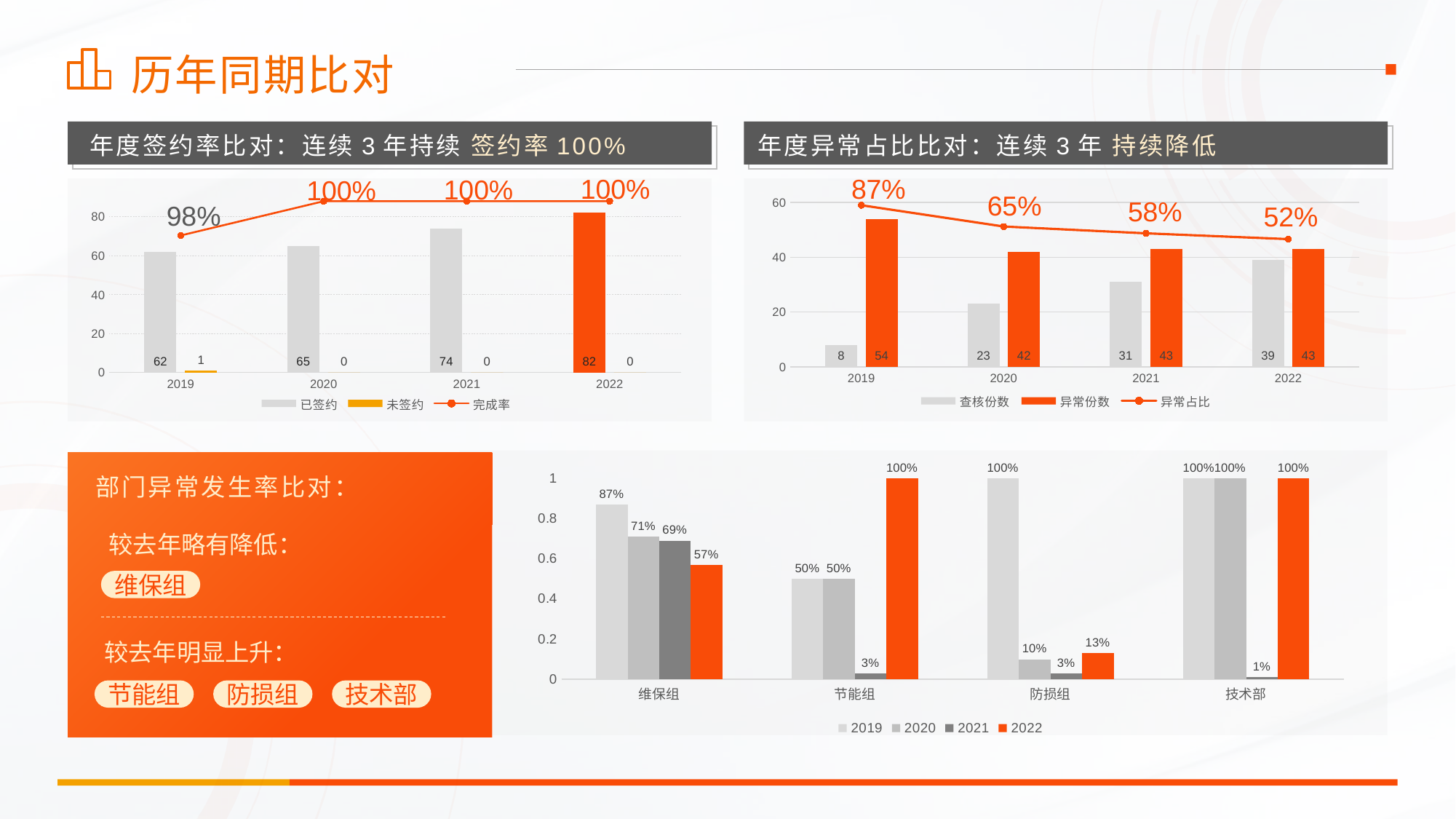

历年同期比对

年度签约率比对：连续3年持续 签约率100%
年度异常占比比对：连续3年 持续降低

100%
87%
100%
100%

65%
58%

### Chart

| Category | 查核份数 | 异常份数 | 异常占比 |
|---|---|---|---|
| 2019 | 8.0 | 54.0 | 0.87 |
| 2020 | 23.0 | 42.0 | 0.65 |
| 2021 | 31.0 | 43.0 | 0.58 |
| 2022 | 39.0 | 43.0 | 0.52 |
98%
52%

### Chart

| Category | 已签约 | 未签约 | 完成率 |
|---|---|---|---|
| 2019 | 62.0 | 1.0 | 0.98 |
| 2020 | 65.0 | 0.0 | 1.0 |
| 2021 | 74.0 | 0.0 | 1.0 |
| 2022 | 82.0 | 0.0 | 1.0 |
部门异常发生率比对：

### Chart

| Category | 2019 | 2020 | 2021 | 2022 |
|---|---|---|---|---|
| 维保组 | 0.87 | 0.71 | 0.69 | 0.57 |
| 节能组 | 0.5 | 0.5 | 0.03 | 1.0 |
| 防损组 | 1.0 | 0.1 | 0.03 | 0.13 |
| 技术部 | 1.0 | 1.0 | 0.01 | 1.0 |
较去年略有降低：
维保组
较去年明显上升：
节能组
防损组
技术部